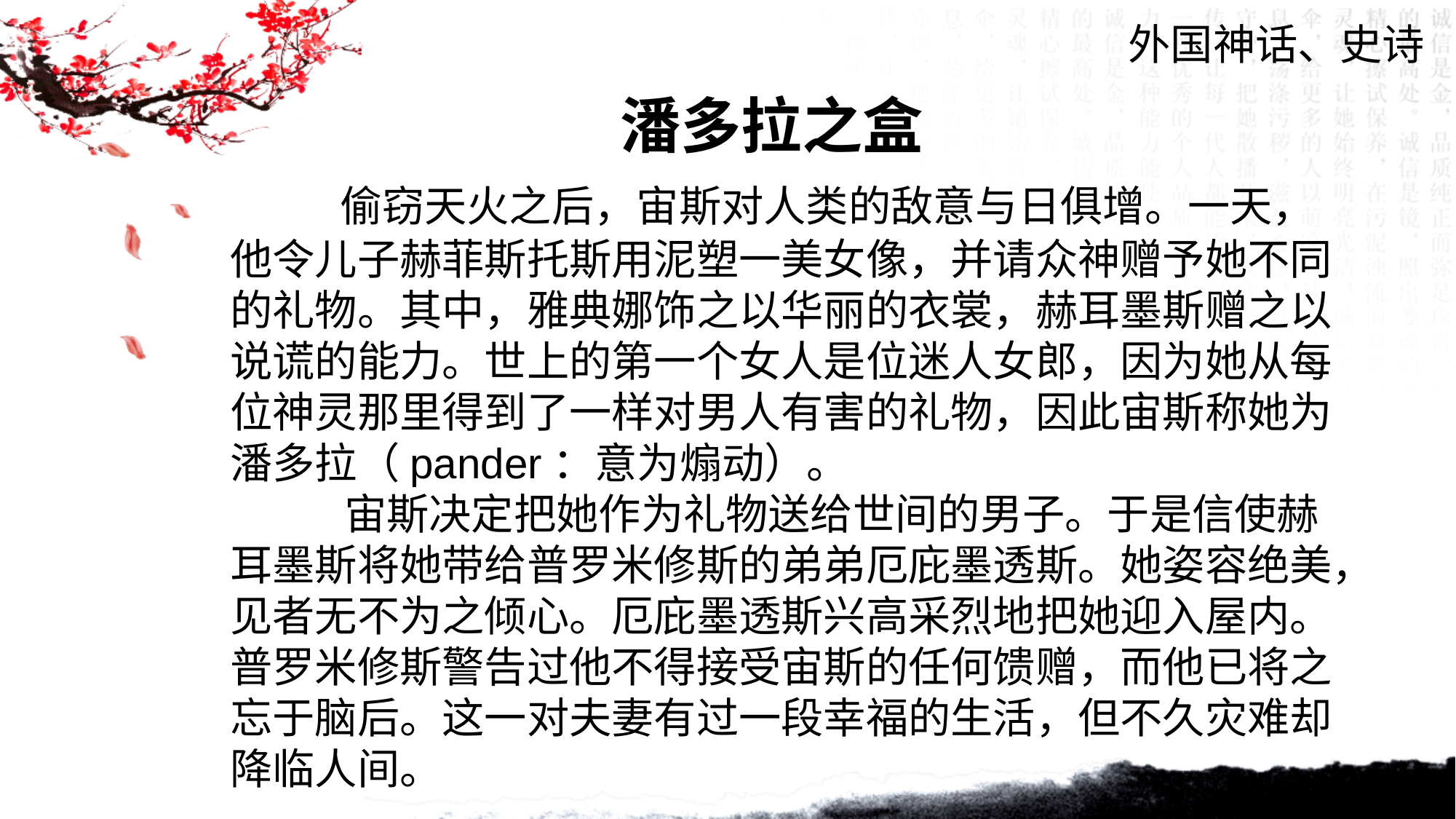

外国神话、史诗
潘多拉之盒
          偷窃天火之后，宙斯对人类的敌意与日俱增。一天，他令儿子赫菲斯托斯用泥塑一美女像，并请众神赠予她不同的礼物。其中，雅典娜饰之以华丽的衣裳，赫耳墨斯赠之以说谎的能力。世上的第一个女人是位迷人女郎，因为她从每位神灵那里得到了一样对男人有害的礼物，因此宙斯称她为潘多拉（pander：意为煽动）。
           宙斯决定把她作为礼物送给世间的男子。于是信使赫耳墨斯将她带给普罗米修斯的弟弟厄庇墨透斯。她姿容绝美，见者无不为之倾心。厄庇墨透斯兴高采烈地把她迎入屋内。普罗米修斯警告过他不得接受宙斯的任何馈赠，而他已将之忘于脑后。这一对夫妻有过一段幸福的生活，但不久灾难却降临人间。